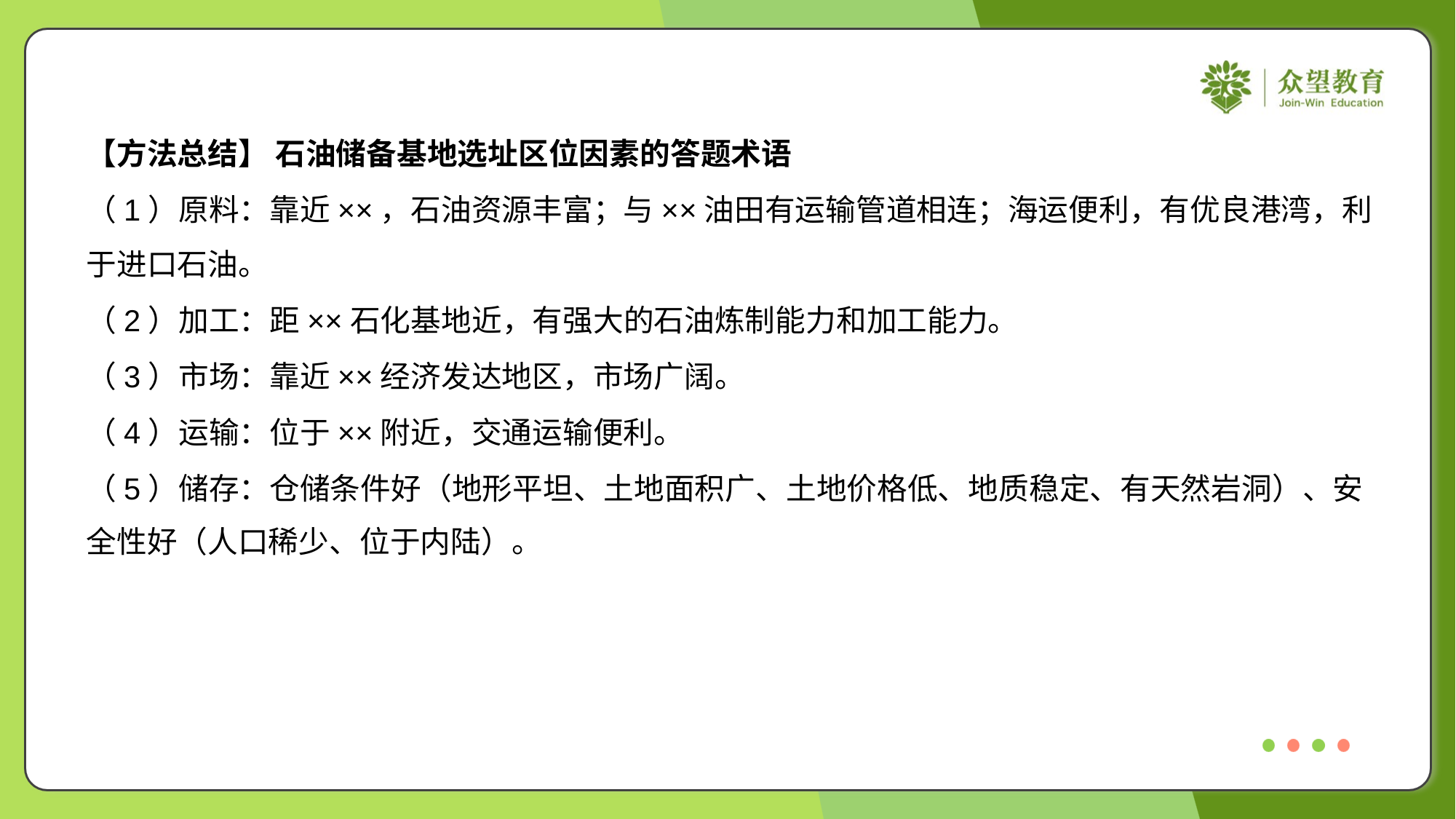

【方法总结】 石油储备基地选址区位因素的答题术语
（1）原料：靠近××，石油资源丰富；与××油田有运输管道相连；海运便利，有优良港湾，利
于进口石油。
（2）加工：距××石化基地近，有强大的石油炼制能力和加工能力。
（3）市场：靠近××经济发达地区，市场广阔。
（4）运输：位于××附近，交通运输便利。
（5）储存：仓储条件好（地形平坦、土地面积广、土地价格低、地质稳定、有天然岩洞）、安
全性好（人口稀少、位于内陆）。